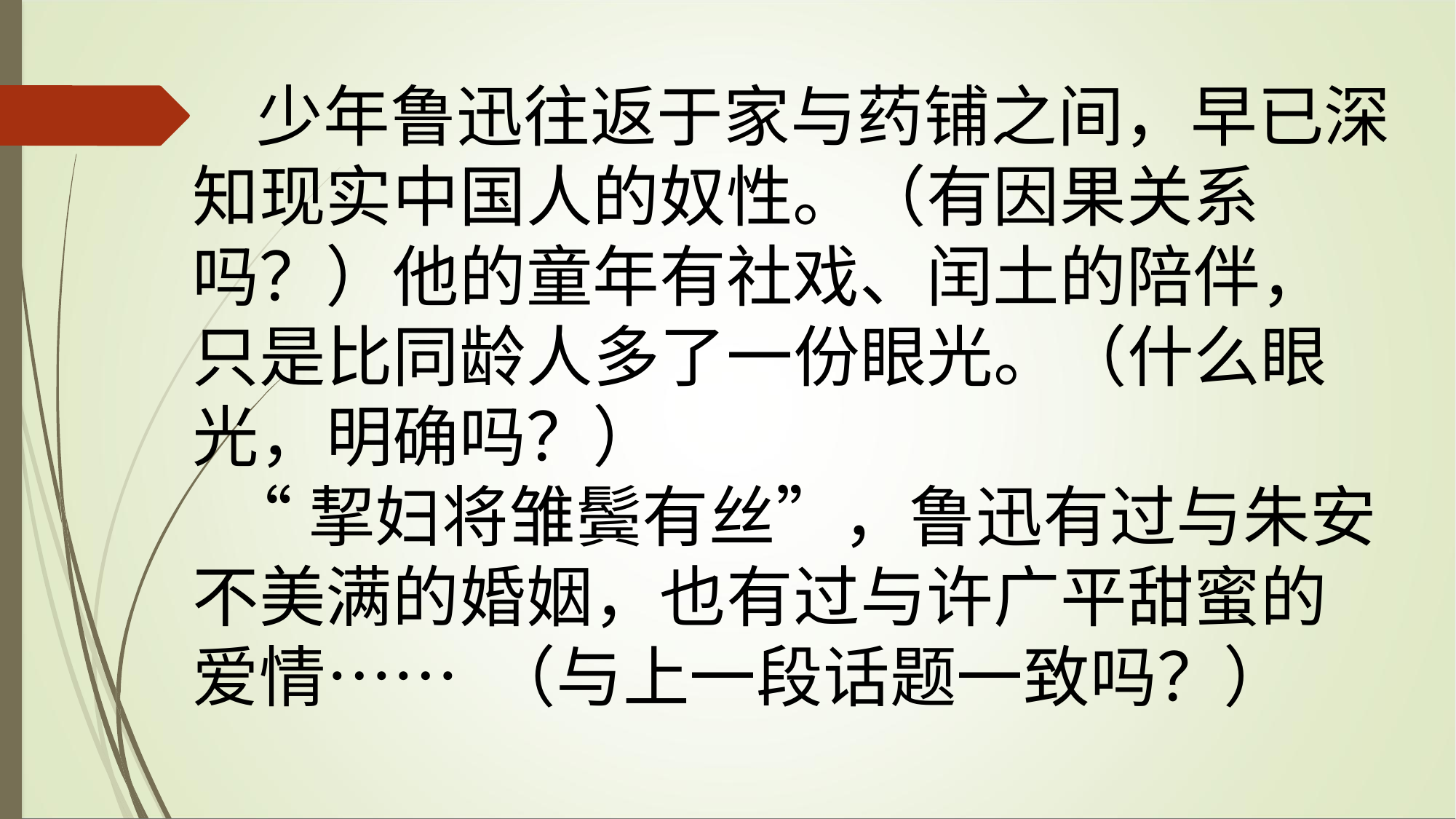

少年鲁迅往返于家与药铺之间，早已深知现实中国人的奴性。（有因果关系吗？）他的童年有社戏、闰土的陪伴，只是比同龄人多了一份眼光。（什么眼光，明确吗？）
“挈妇将雏鬓有丝”，鲁迅有过与朱安不美满的婚姻，也有过与许广平甜蜜的爱情……  （与上一段话题一致吗？）